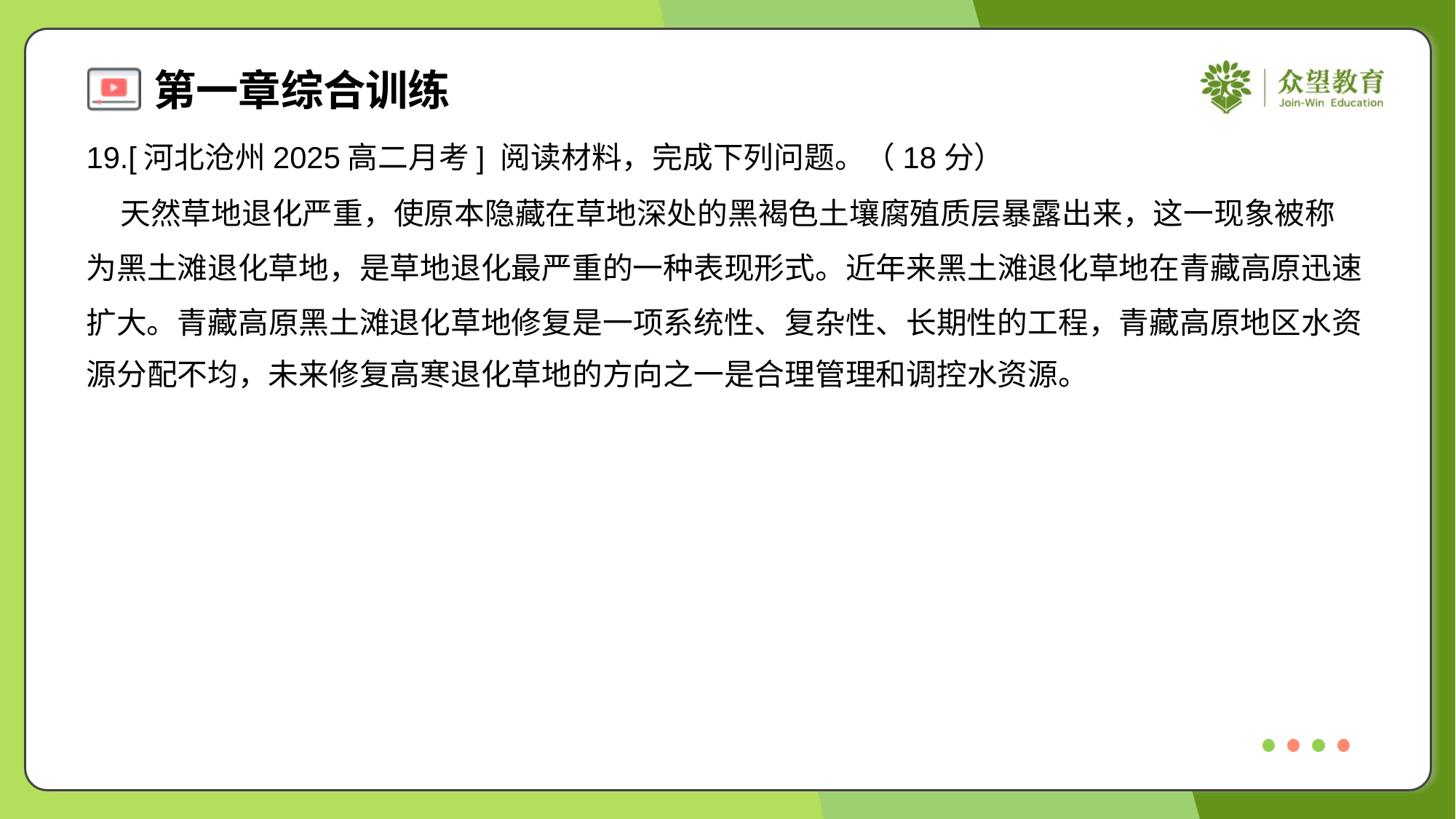

19.[河北沧州2025高二月考] 阅读材料，完成下列问题。（18分）
    天然草地退化严重，使原本隐藏在草地深处的黑褐色土壤腐殖质层暴露出来，这一现象被称
为黑土滩退化草地，是草地退化最严重的一种表现形式。近年来黑土滩退化草地在青藏高原迅速
扩大。青藏高原黑土滩退化草地修复是一项系统性、复杂性、长期性的工程，青藏高原地区水资
源分配不均，未来修复高寒退化草地的方向之一是合理管理和调控水资源。